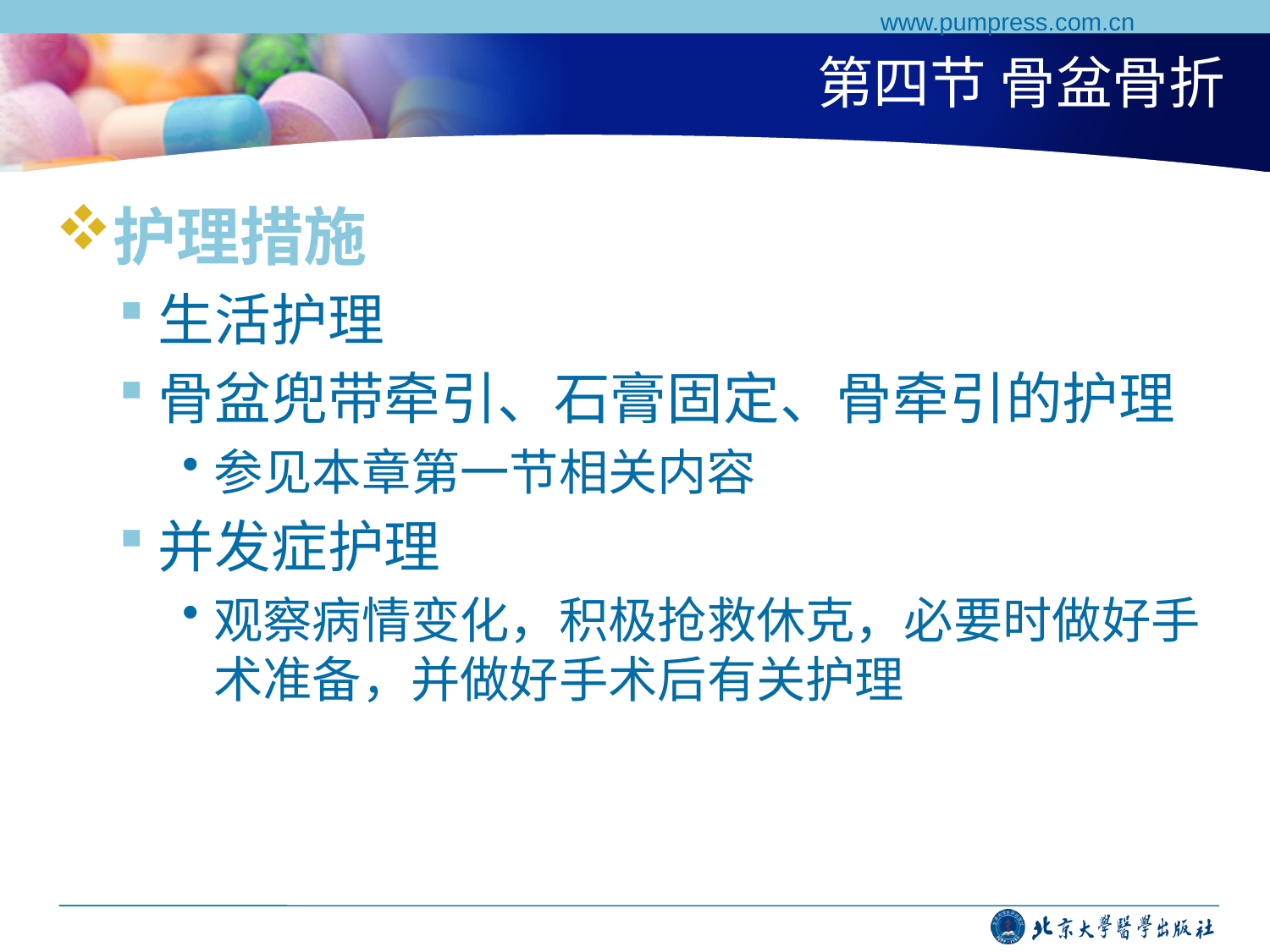

www.pumpress.com.cn
# 第四节 骨盆骨折
护理措施
生活护理
骨盆兜带牵引、石膏固定、骨牵引的护理
参见本章第一节相关内容
并发症护理
观察病情变化，积极抢救休克，必要时做好手术准备，并做好手术后有关护理